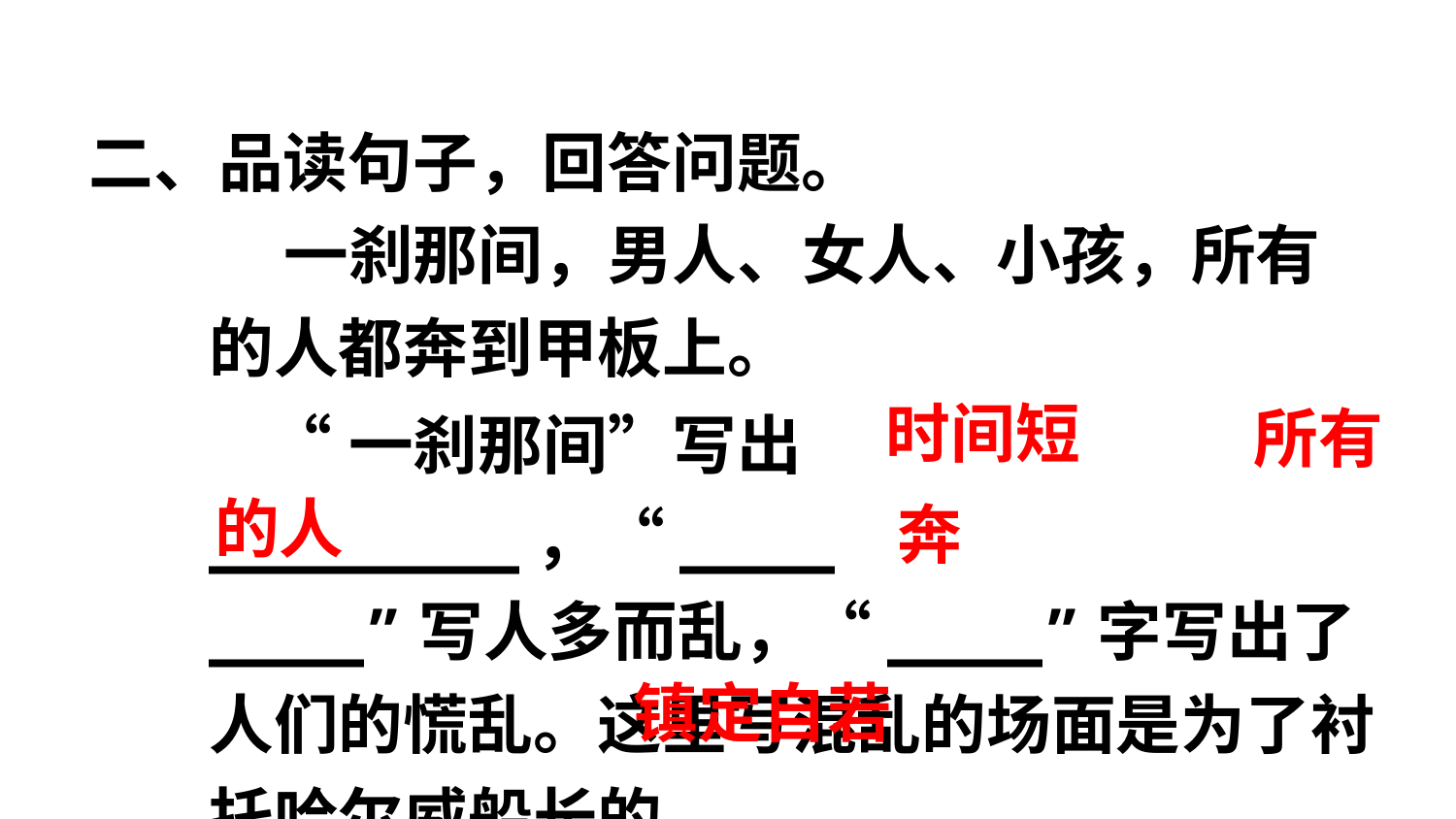

二、品读句子，回答问题。
    一刹那间，男人、女人、小孩，所有的人都奔到甲板上。
    “一刹那间”写出________，“____
____”写人多而乱，“____”字写出了人们的慌乱。这里写混乱的场面是为了衬托哈尔威船长的__________。

时间短
所有
的人
奔

镇定自若